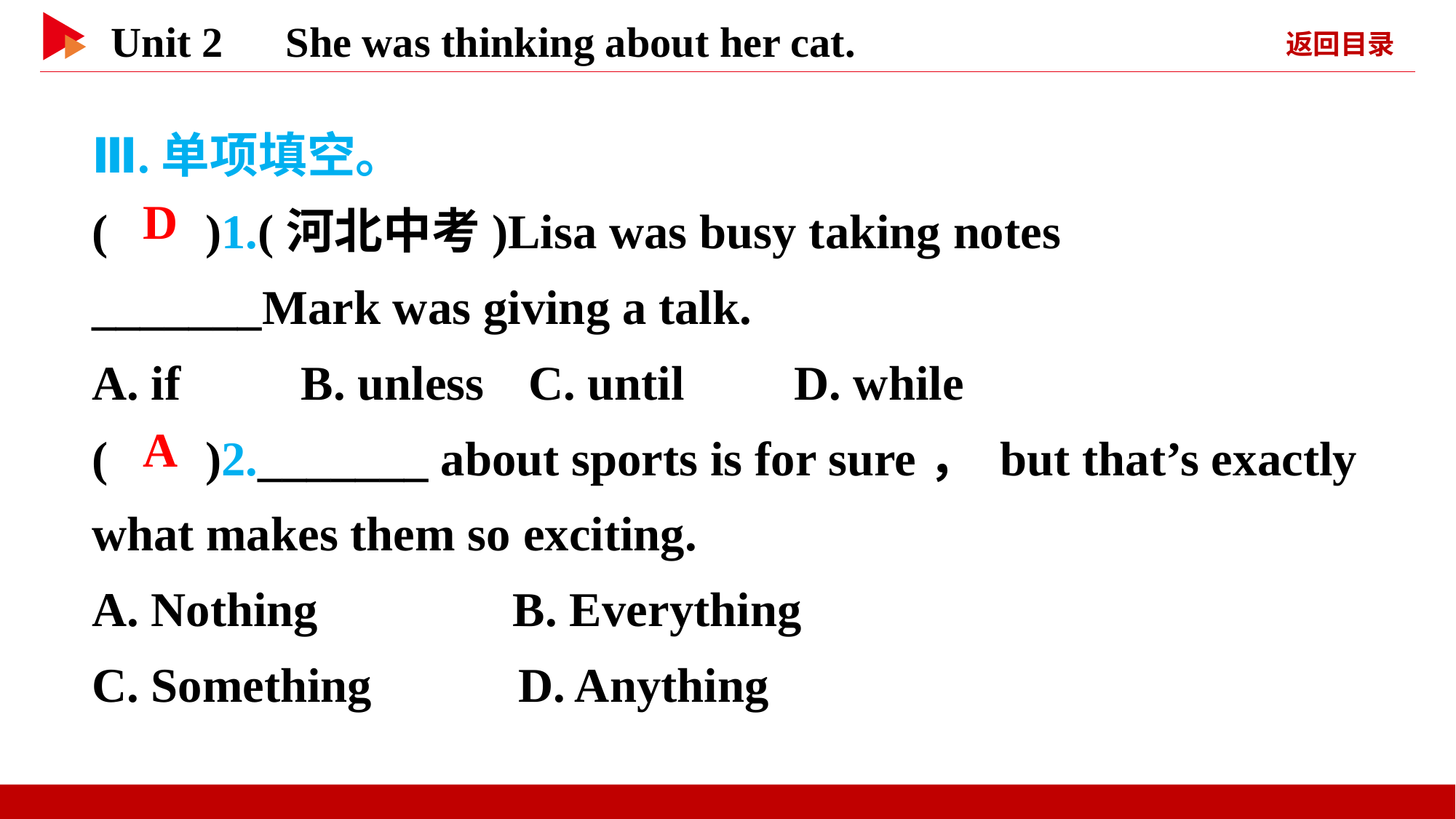

Ⅲ.单项填空。
(        )1.(河北中考)Lisa was busy taking notes _______Mark was giving a talk.
A. if　　B. unless	C. until         D. while
(        )2._______ about sports is for sure， but that’s exactly what makes them so exciting.
A. Nothing                B. Everything
C. Something            D. Anything
   D
   A